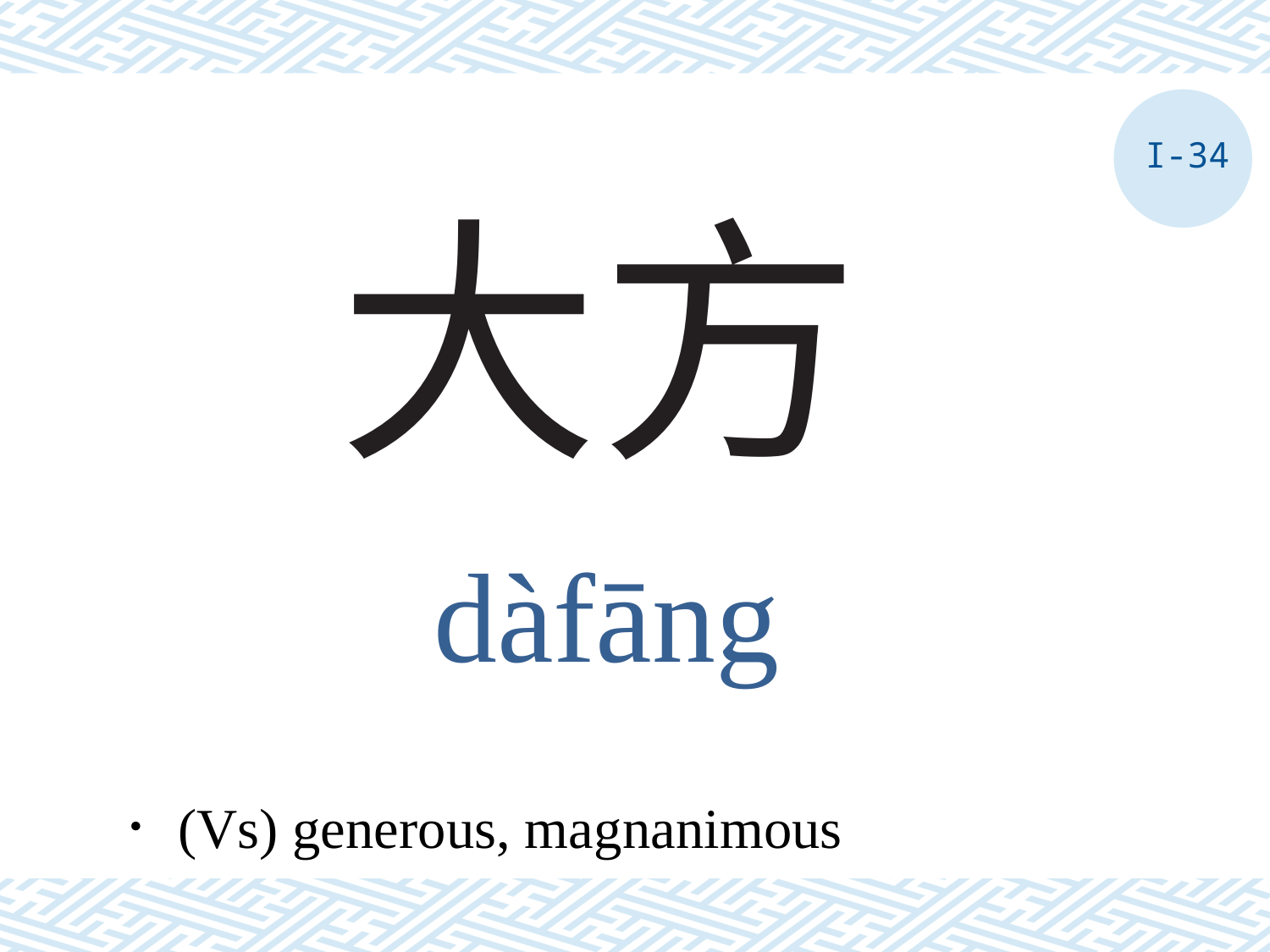

I-34

# 大方
dàfāng
．(Vs) generous, magnanimous